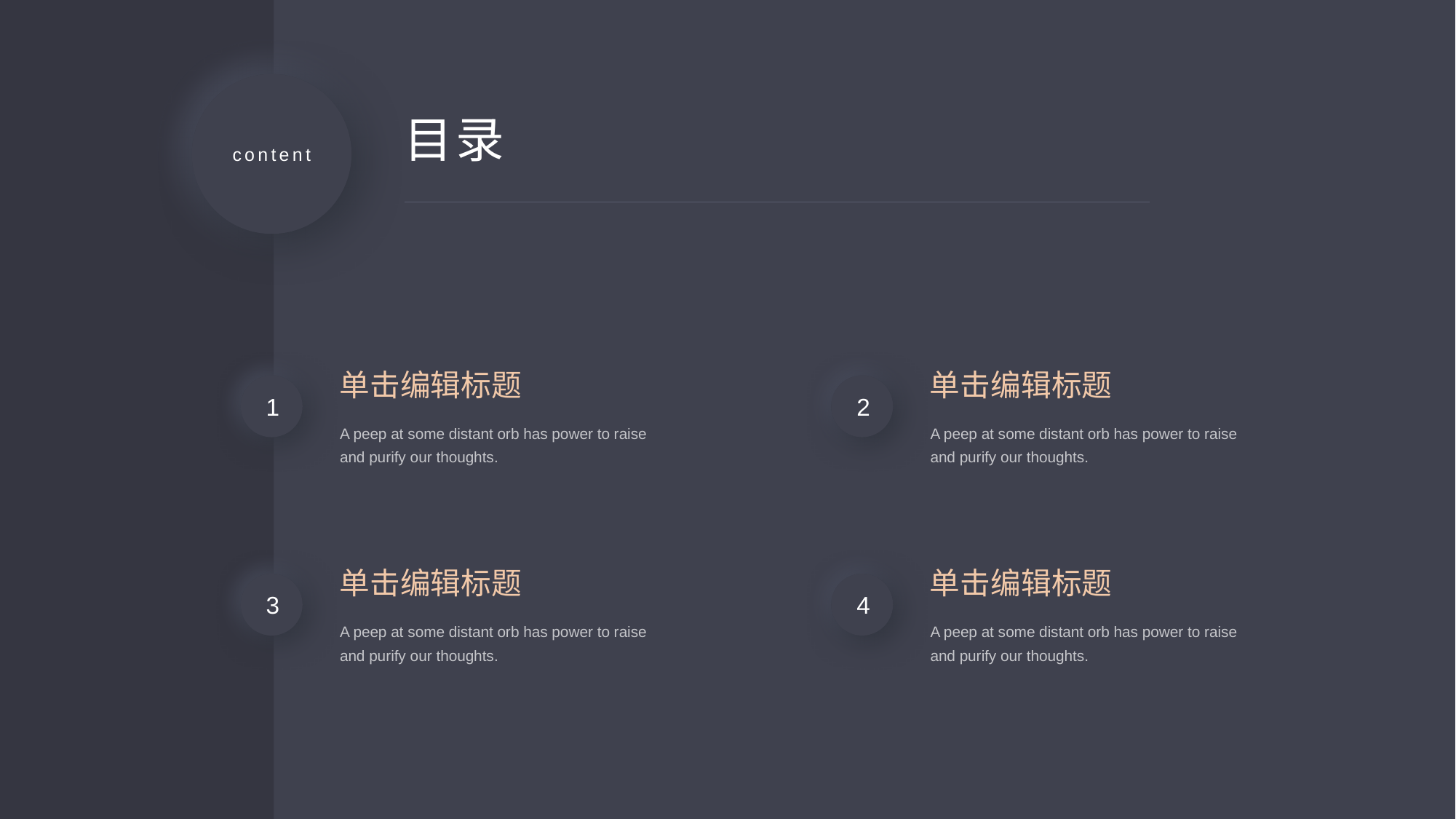

目录
content
单击编辑标题

1
A peep at some distant orb has power to raise and purify our thoughts.
单击编辑标题

2
A peep at some distant orb has power to raise and purify our thoughts.
单击编辑标题

3
A peep at some distant orb has power to raise and purify our thoughts.
单击编辑标题

4
A peep at some distant orb has power to raise and purify our thoughts.